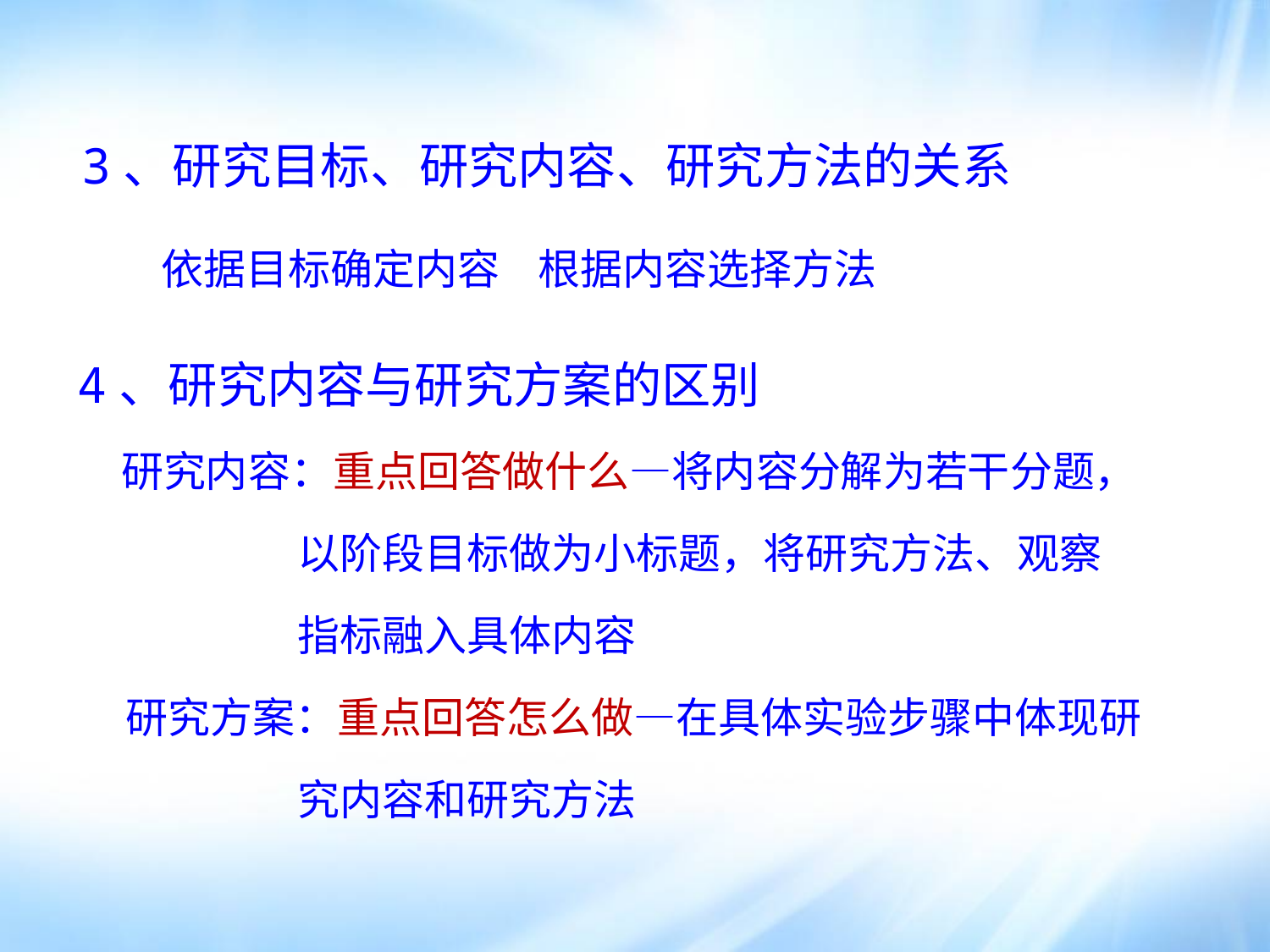

3、研究目标、研究内容、研究方法的关系
           依据目标确定内容    根据内容选择方法
4、研究内容与研究方案的区别
     研究内容：重点回答做什么—将内容分解为若干分题，
                      以阶段目标做为小标题，将研究方法、观察
                      指标融入具体内容
    研究方案：重点回答怎么做—在具体实验步骤中体现研
                      究内容和研究方法